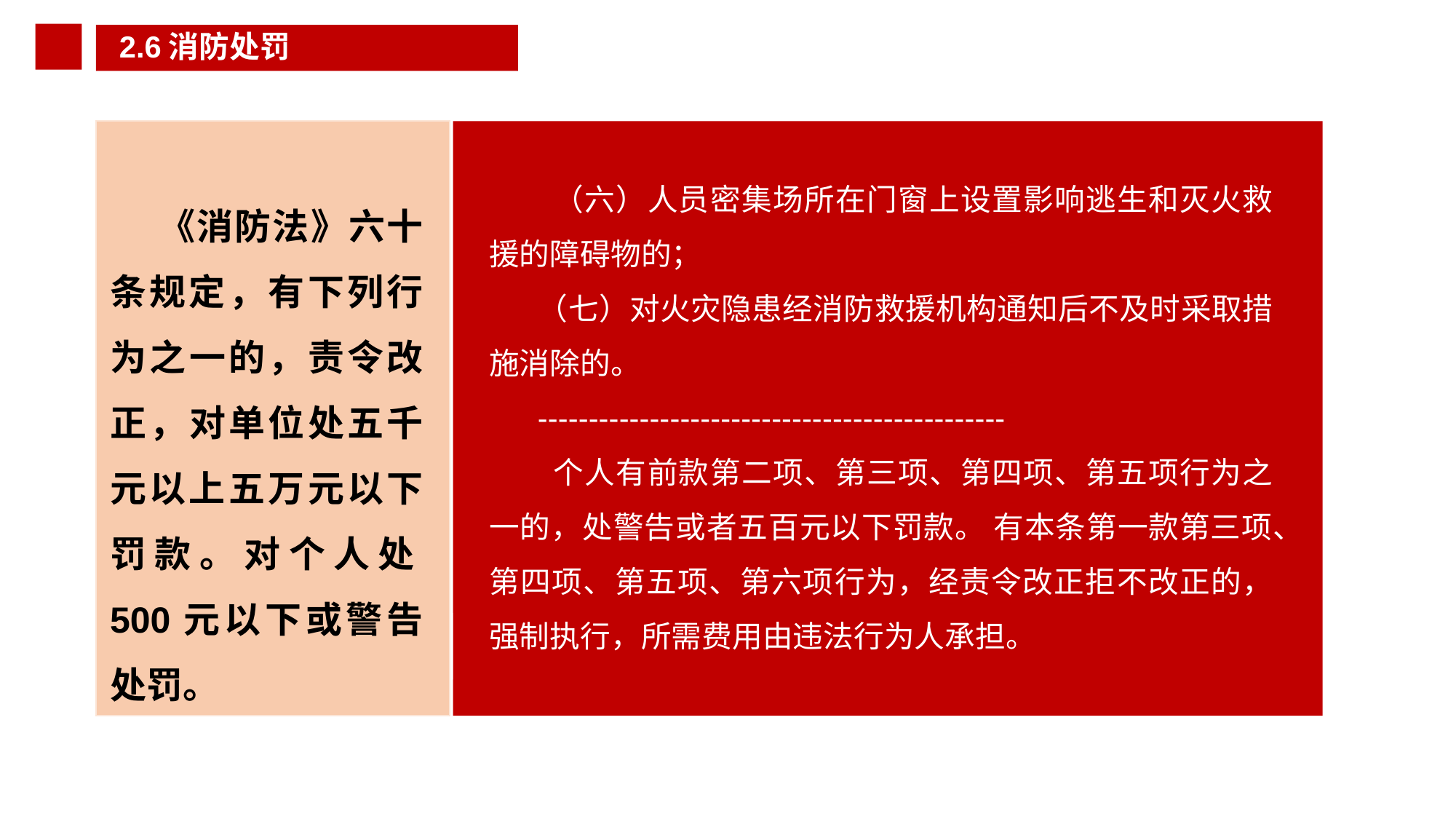

2.6消防处罚

输入标题

 （六）人员密集场所在门窗上设置影响逃生和灭火救援的障碍物的；
（七）对火灾隐患经消防救援机构通知后不及时采取措施消除的。
----------------------------------------------
 个人有前款第二项、第三项、第四项、第五项行为之一的，处警告或者五百元以下罚款。 有本条第一款第三项、第四项、第五项、第六项行为，经责令改正拒不改正的，强制执行，所需费用由违法行为人承担。
《消防法》六十条规定，有下列行为之一的，责令改正，对单位处五千元以上五万元以下罚款。对个人处500元以下或警告处罚。